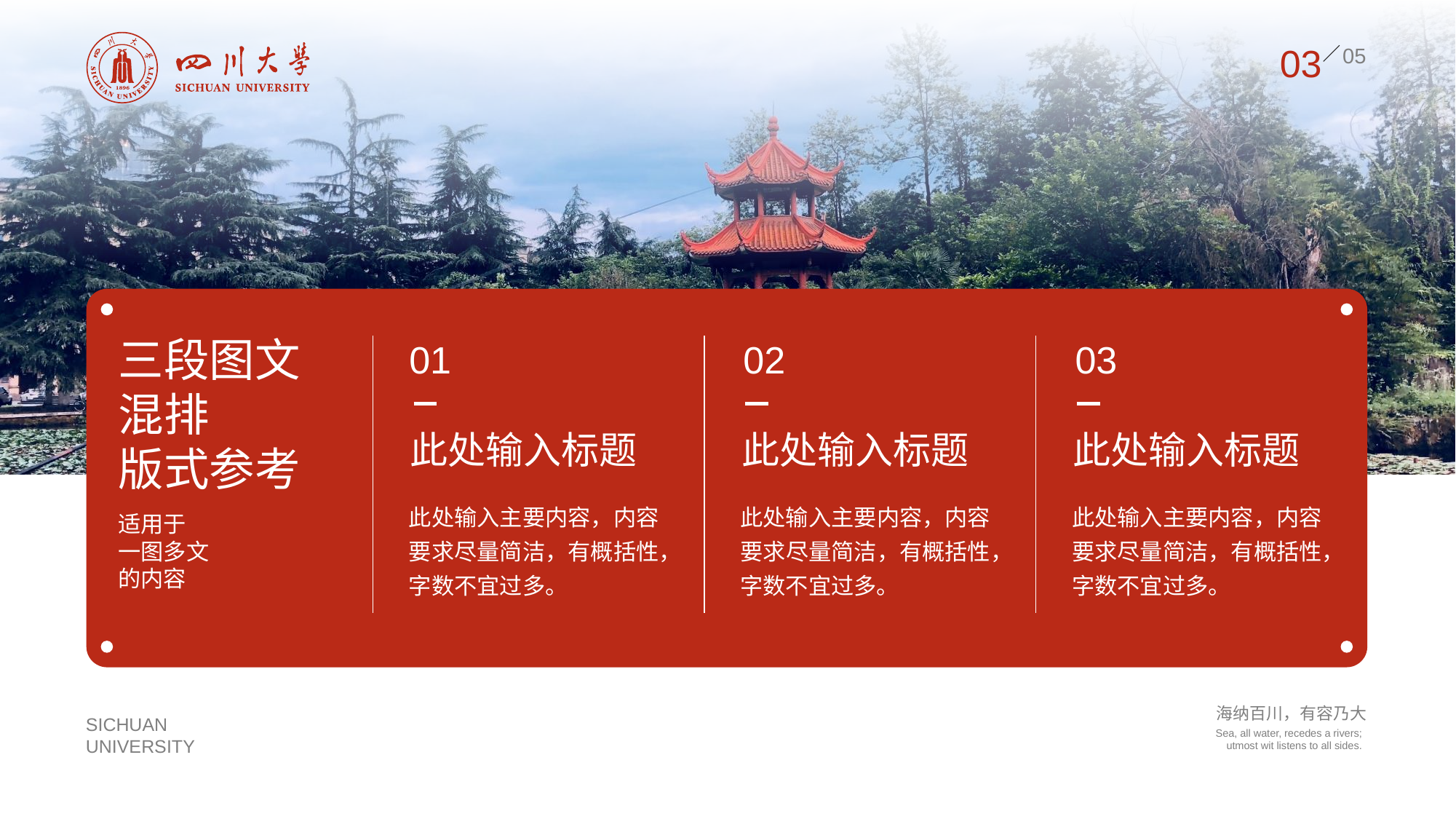

03

三段图文
混排
版式参考
01
02
03
此处输入标题
此处输入标题
此处输入标题
此处输入主要内容，内容要求尽量简洁，有概括性，字数不宜过多。
此处输入主要内容，内容要求尽量简洁，有概括性，字数不宜过多。
此处输入主要内容，内容要求尽量简洁，有概括性，字数不宜过多。
适用于
一图多文
的内容